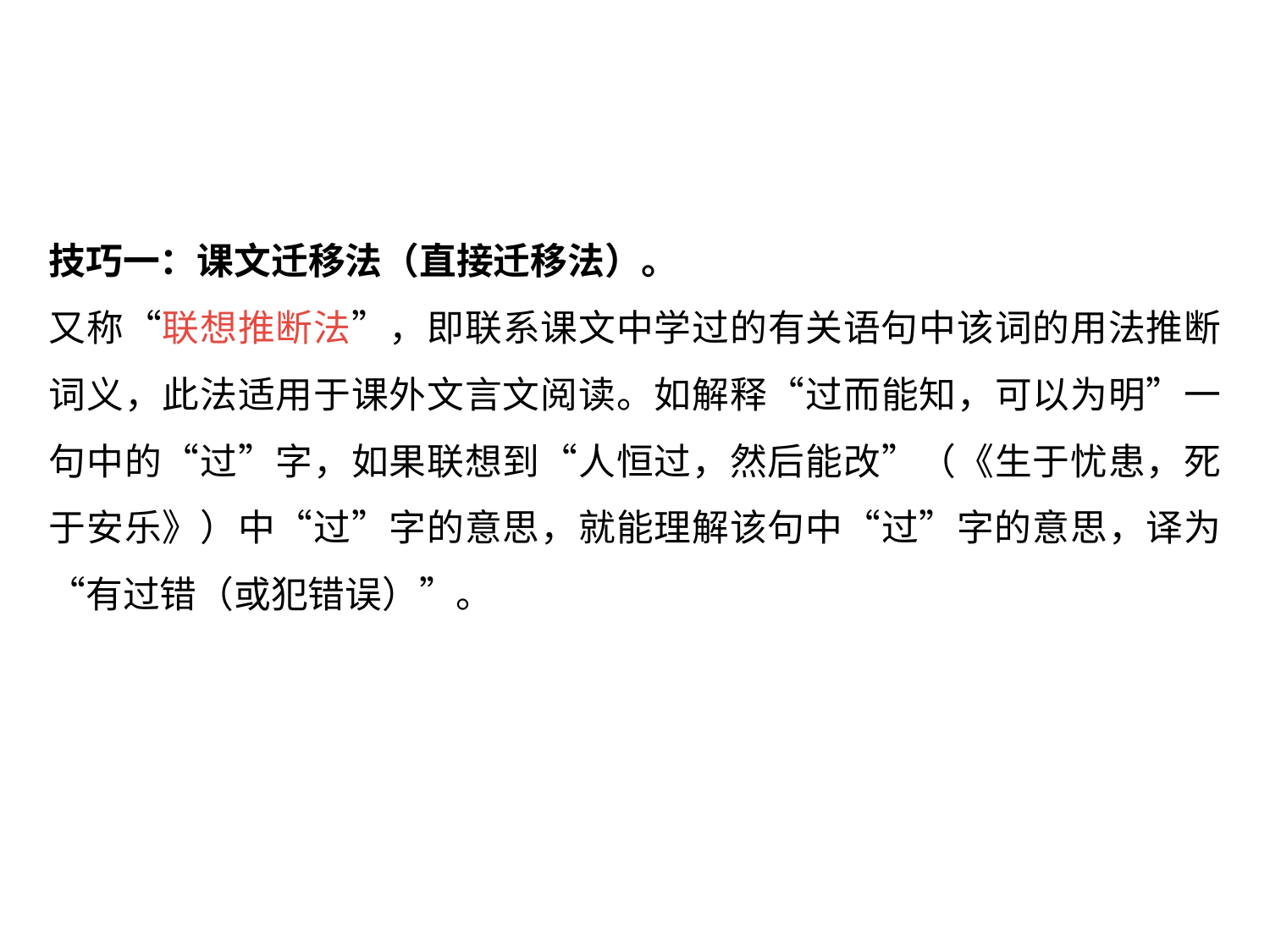

技巧一：课文迁移法（直接迁移法）。
又称“联想推断法”，即联系课文中学过的有关语句中该词的用法推断词义，此法适用于课外文言文阅读。如解释“过而能知，可以为明”一句中的“过”字，如果联想到“人恒过，然后能改”（《生于忧患，死于安乐》）中“过”字的意思，就能理解该句中“过”字的意思，译为“有过错（或犯错误）”。